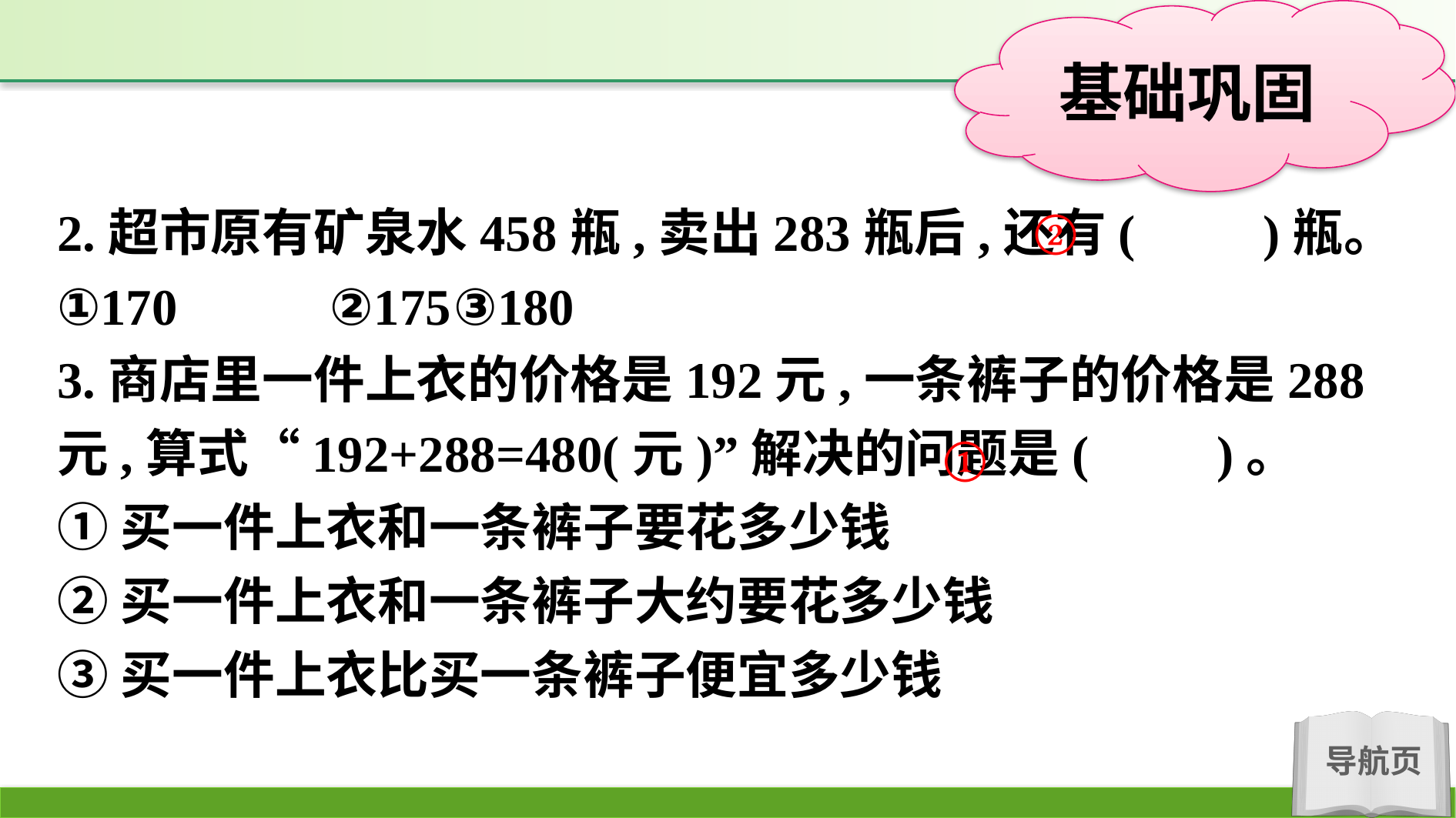

②
2.超市原有矿泉水458瓶,卖出283瓶后,还有(　　)瓶。
①170		②175	③180
3.商店里一件上衣的价格是192元,一条裤子的价格是288元,算式“192+288=480(元)”解决的问题是(　　)。
①买一件上衣和一条裤子要花多少钱
②买一件上衣和一条裤子大约要花多少钱
③买一件上衣比买一条裤子便宜多少钱
①